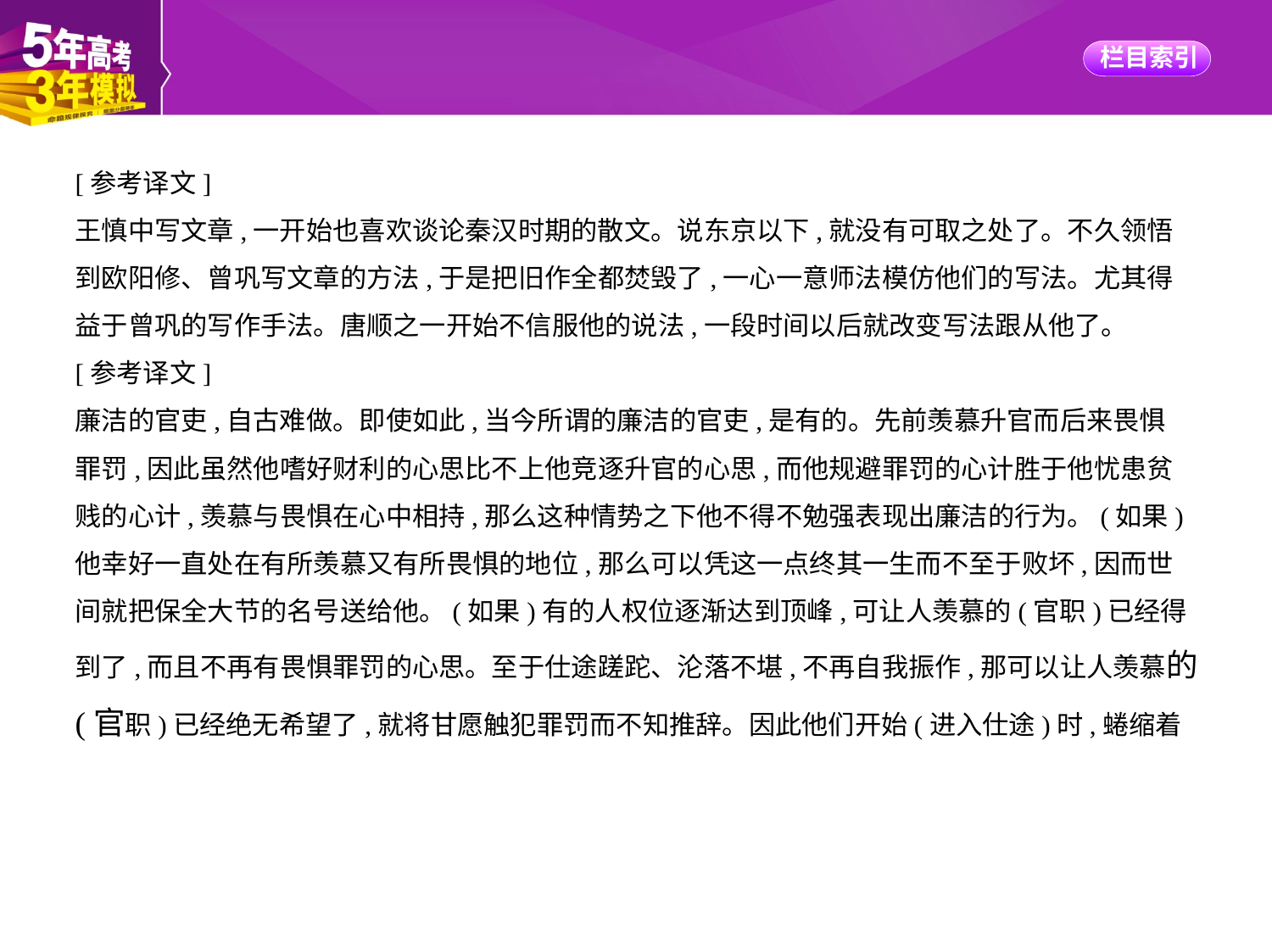

[参考译文]
王慎中写文章,一开始也喜欢谈论秦汉时期的散文。说东京以下,就没有可取之处了。不久领悟
到欧阳修、曾巩写文章的方法,于是把旧作全都焚毁了,一心一意师法模仿他们的写法。尤其得
益于曾巩的写作手法。唐顺之一开始不信服他的说法,一段时间以后就改变写法跟从他了。
[参考译文]
廉洁的官吏,自古难做。即使如此,当今所谓的廉洁的官吏,是有的。先前羡慕升官而后来畏惧
罪罚,因此虽然他嗜好财利的心思比不上他竞逐升官的心思,而他规避罪罚的心计胜于他忧患贫
贱的心计,羡慕与畏惧在心中相持,那么这种情势之下他不得不勉强表现出廉洁的行为。(如果)
他幸好一直处在有所羡慕又有所畏惧的地位,那么可以凭这一点终其一生而不至于败坏,因而世
间就把保全大节的名号送给他。(如果)有的人权位逐渐达到顶峰,可让人羡慕的(官职)已经得
到了,而且不再有畏惧罪罚的心思。至于仕途蹉跎、沦落不堪,不再自我振作,那可以让人羡慕的(官职)已经绝无希望了,就将甘愿触犯罪罚而不知推辞。因此他们开始(进入仕途)时,蜷缩着